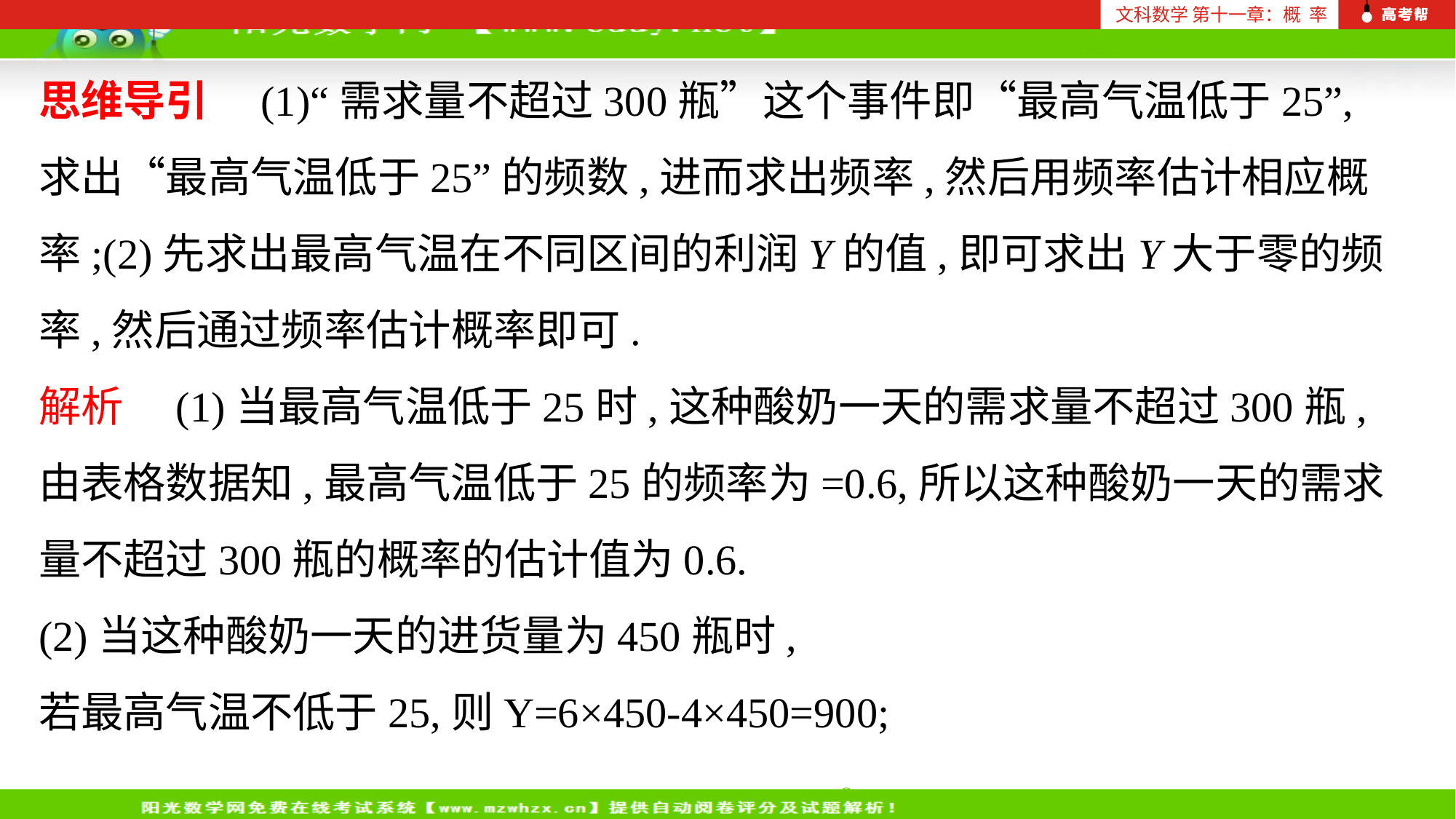

文科数学 第十一章：概  率

思维导引　(1)“需求量不超过300瓶”这个事件即“最高气温低于25”,求出“最高气温低于25”的频数,进而求出频率,然后用频率估计相应概率;(2)先求出最高气温在不同区间的利润Y的值,即可求出Y大于零的频率,然后通过频率估计概率即可.
解析　(1)当最高气温低于25时,这种酸奶一天的需求量不超过300瓶,由表格数据知,最高气温低于25的频率为=0.6,所以这种酸奶一天的需求量不超过300瓶的概率的估计值为0.6.
(2)当这种酸奶一天的进货量为450瓶时,
若最高气温不低于25,则Y=6×450-4×450=900;